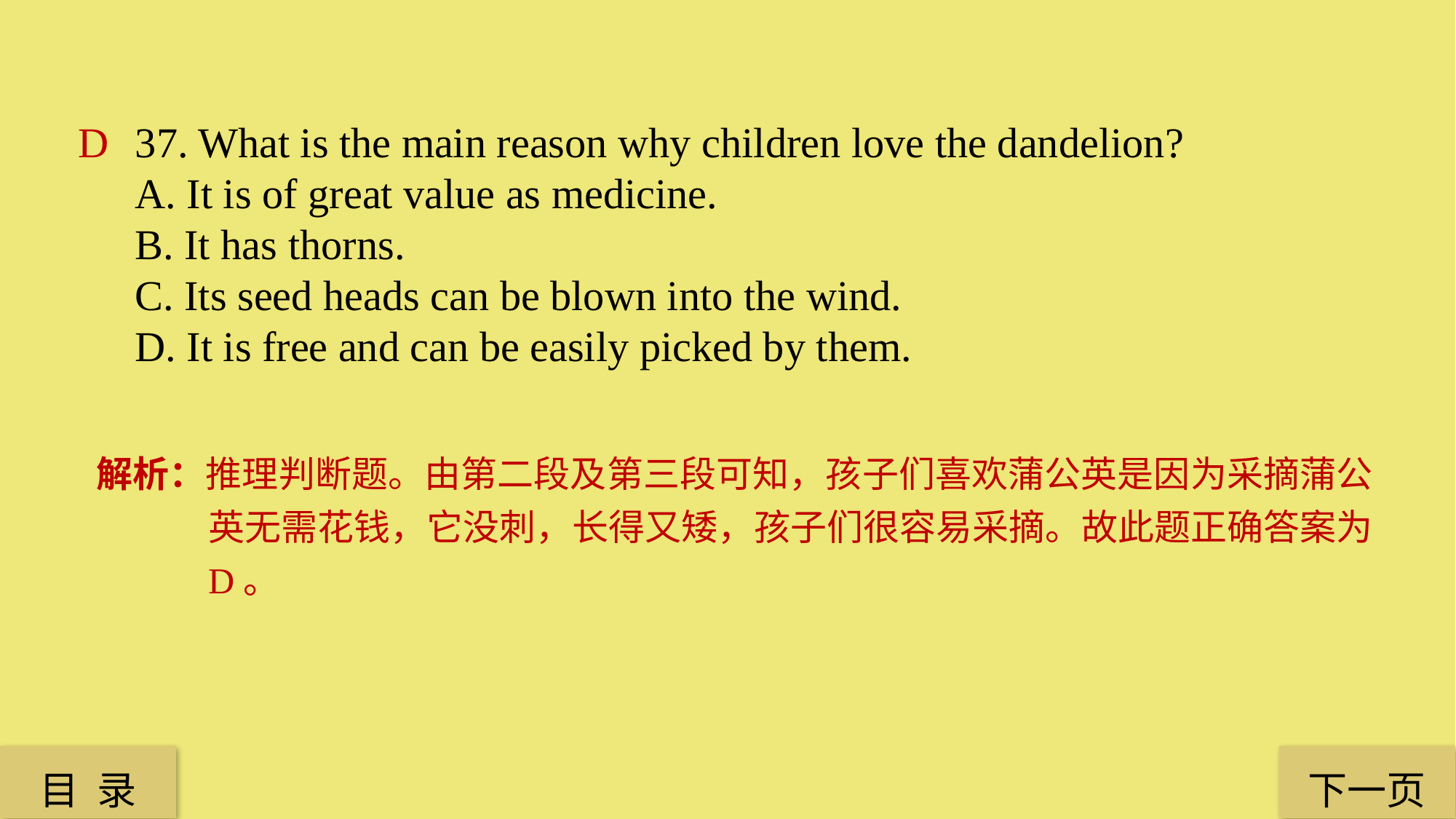

D
37. What is the main reason why children love the dandelion?
A. It is of great value as medicine.
B. It has thorns.
C. Its seed heads can be blown into the wind.
D. It is free and can be easily picked by them.
解析：推理判断题。由第二段及第三段可知，孩子们喜欢蒲公英是因为采摘蒲公英无需花钱，它没刺，长得又矮，孩子们很容易采摘。故此题正确答案为D。